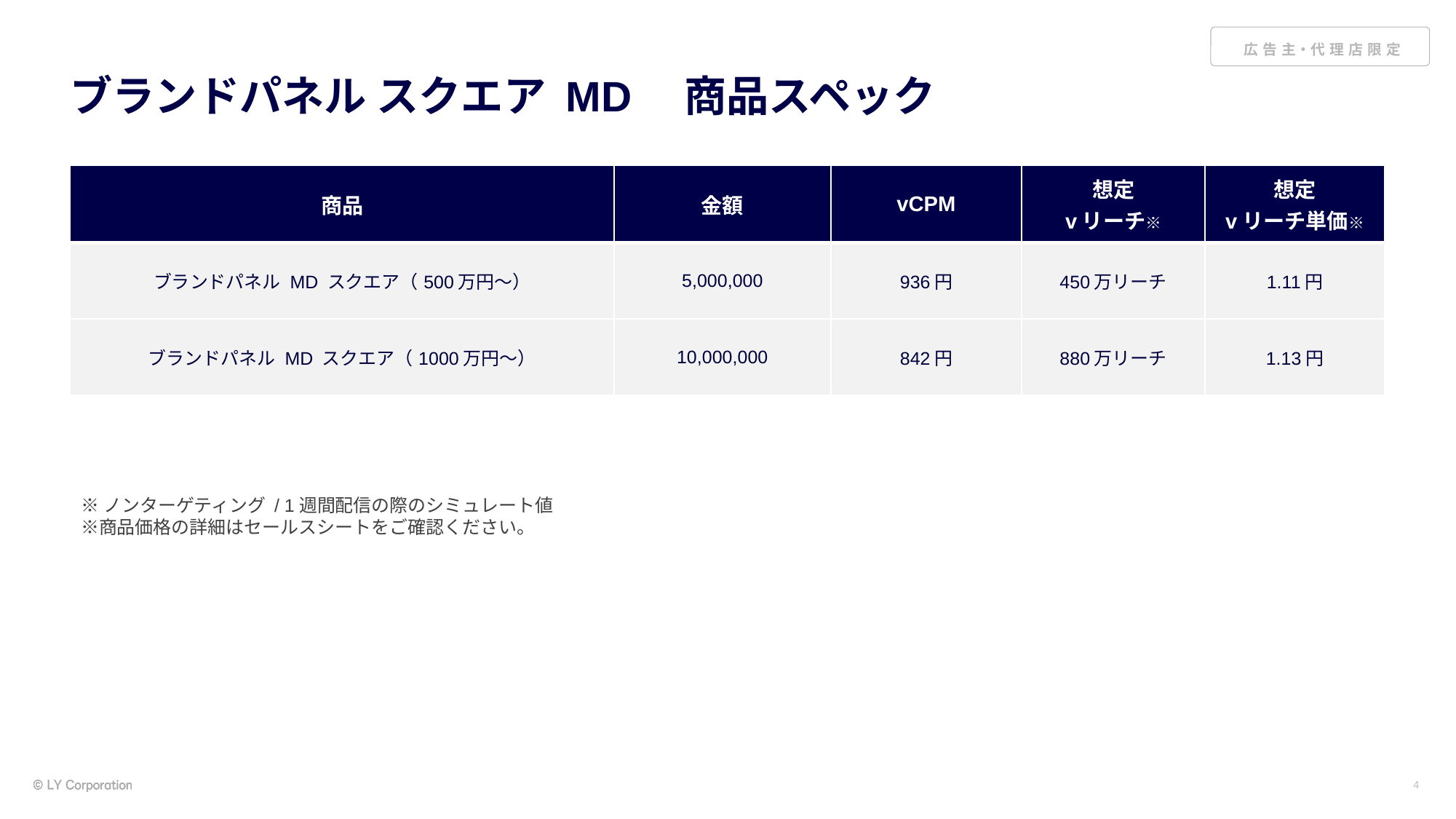

# ブランドパネル スクエア MD　商品スペック
| 商品 | 金額 | vCPM | 想定 vリーチ※ | 想定 vリーチ単価※ |
| --- | --- | --- | --- | --- |
| ブランドパネル MD スクエア（500万円～） | 5,000,000 | 936円 | 450万リーチ | 1.11円 |
| ブランドパネル MD スクエア（1000万円～） | 10,000,000 | 842円 | 880万リーチ | 1.13円 |
※ノンターゲティング / 1週間配信の際のシミュレート値
※商品価格の詳細はセールスシートをご確認ください。